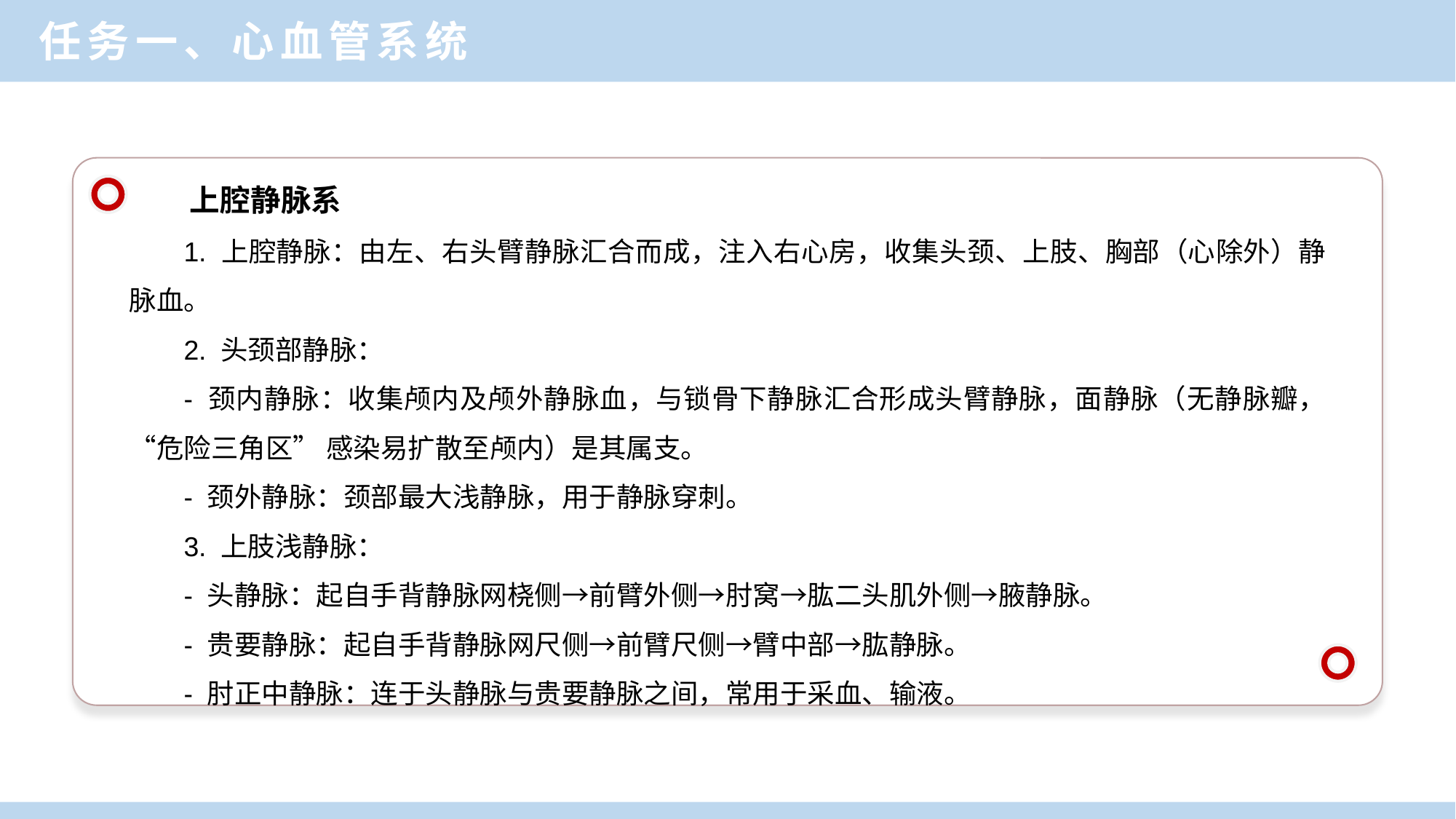

任务一、心血管系统

上腔静脉系
1. 上腔静脉：由左、右头臂静脉汇合而成，注入右心房，收集头颈、上肢、胸部（心除外）静脉血。
2. 头颈部静脉：
- 颈内静脉：收集颅内及颅外静脉血，与锁骨下静脉汇合形成头臂静脉，面静脉（无静脉瓣，“危险三角区” 感染易扩散至颅内）是其属支。
- 颈外静脉：颈部最大浅静脉，用于静脉穿刺。
3. 上肢浅静脉：
- 头静脉：起自手背静脉网桡侧→前臂外侧→肘窝→肱二头肌外侧→腋静脉。
- 贵要静脉：起自手背静脉网尺侧→前臂尺侧→臂中部→肱静脉。
- 肘正中静脉：连于头静脉与贵要静脉之间，常用于采血、输液。